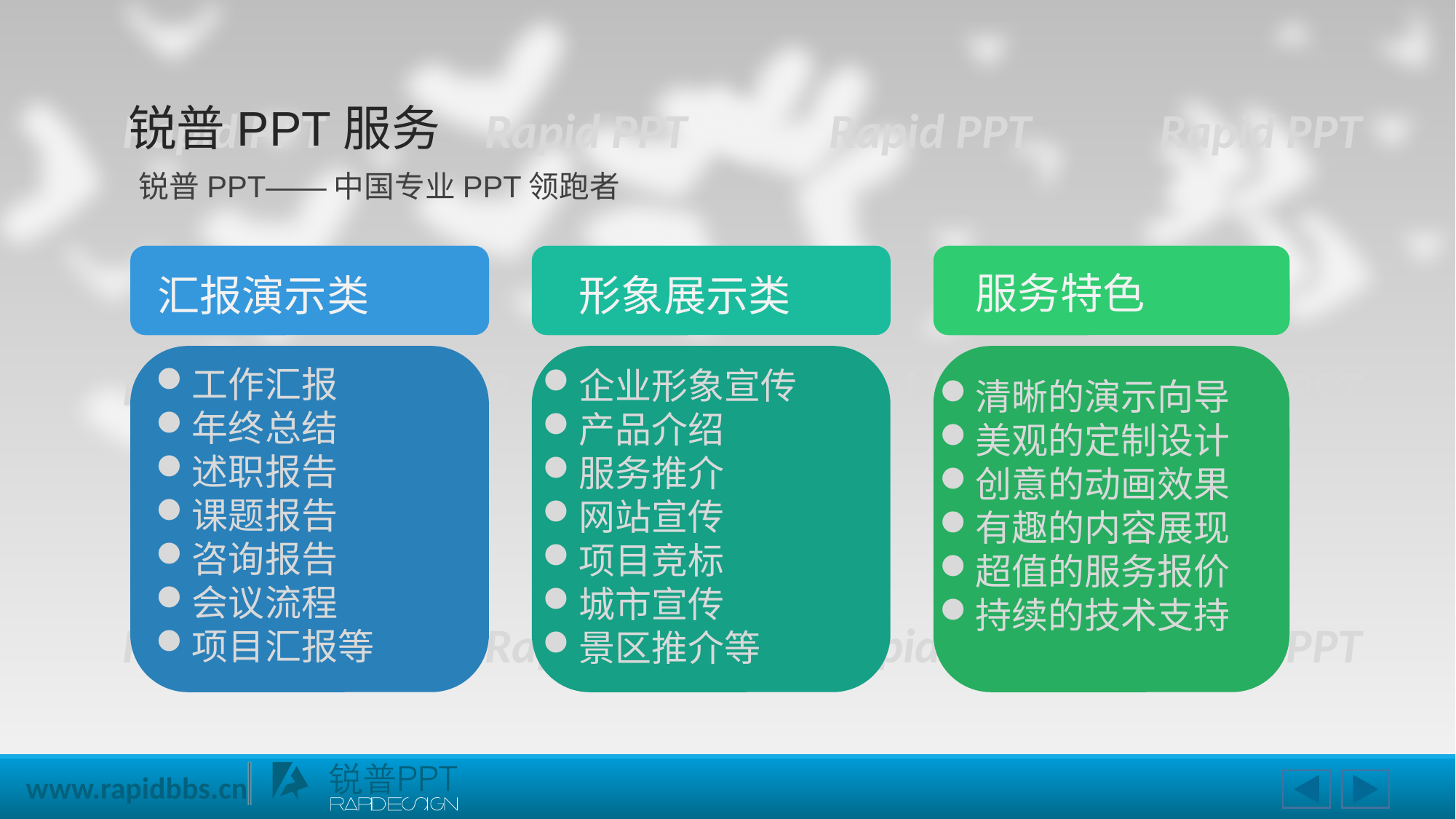

锐普PPT服务
Rapid PPT
Rapid PPT
Rapid PPT
Rapid PPT

锐普PPT——中国专业PPT领跑者

汇报演示类

工作汇报
年终总结
述职报告
课题报告
咨询报告
会议流程
项目汇报等

形象展示类

服务特色

Rapid PPT
Rapid PPT
Rapid PPT
Rapid PPT
企业形象宣传
产品介绍
服务推介
网站宣传
项目竞标
城市宣传
景区推介等
清晰的演示向导
美观的定制设计
创意的动画效果
有趣的内容展现
超值的服务报价
持续的技术支持
Rapid PPT
Rapid PPT
Rapid PPT
Rapid PPT

www.rapidbbs.cn